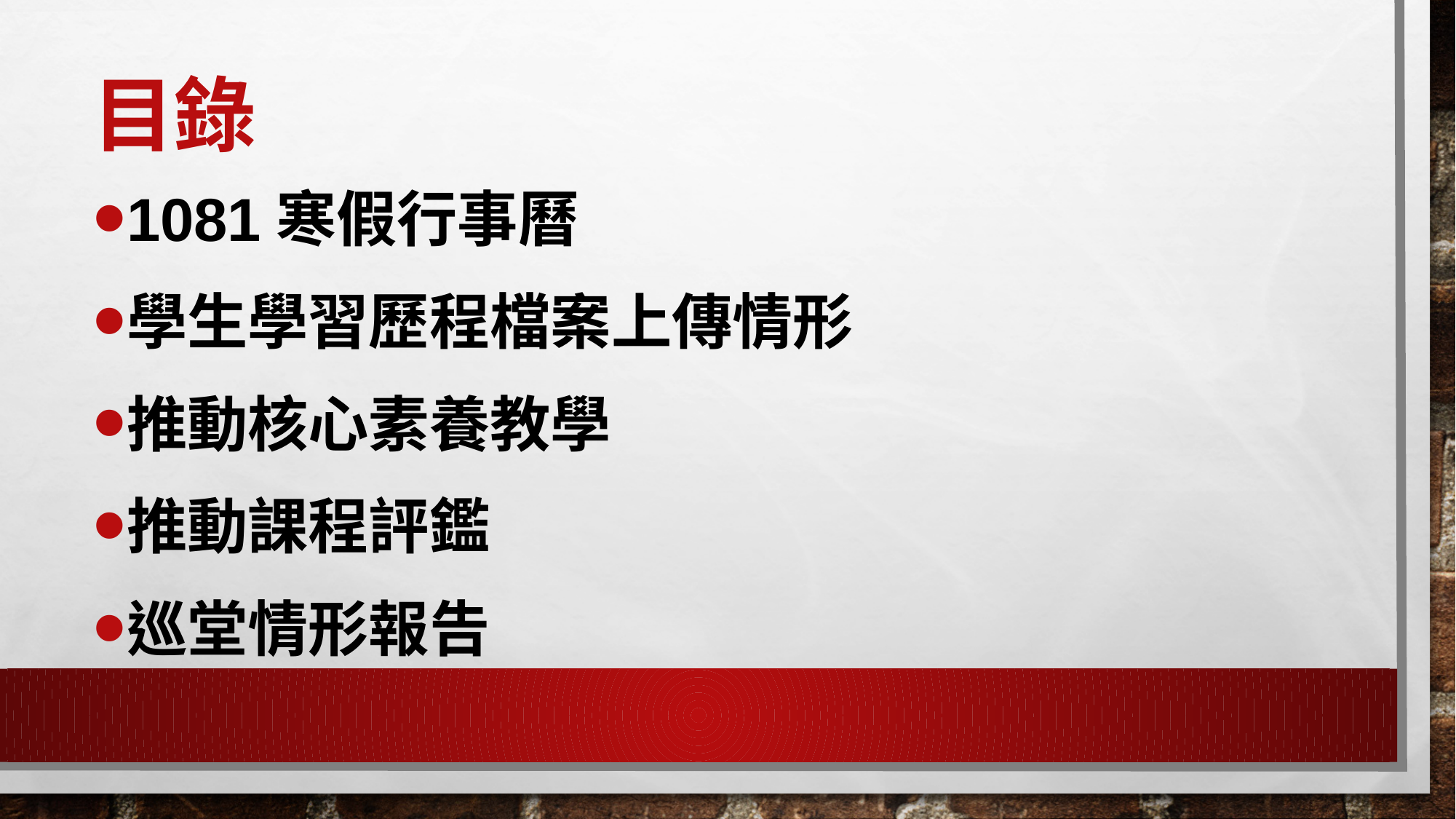

# 目錄
1081寒假行事曆
學生學習歷程檔案上傳情形
推動核心素養教學
推動課程評鑑
巡堂情形報告